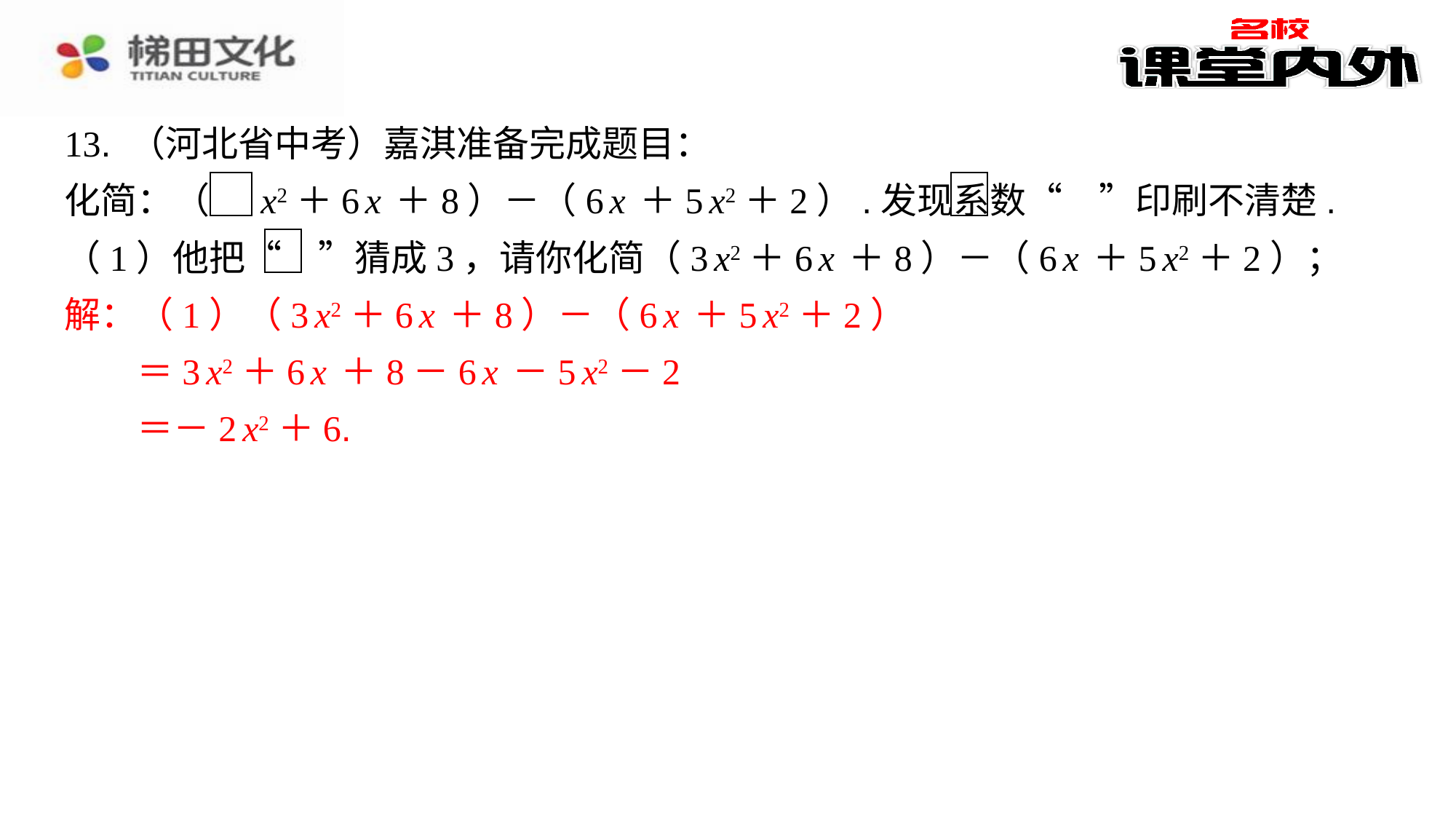

13. （河北省中考）嘉淇准备完成题目：
化简：（　x2＋6x＋8）－（6x＋5x2＋2）.发现系数“　”印刷不清楚.

（1）他把“　”猜成3，请你化简（3x2＋6x＋8）－（6x＋5x2＋2）；

解：（1）（3x2＋6x＋8）－（6x＋5x2＋2）
解：（1）（3x2＋6x＋8）－（6x＋5x2＋2）
　　＝3x2＋6x＋8－6x－5x2－2
　　＝－2x2＋6.
＝3x2＋6x＋8－6x－5x2－2
＝－2x2＋6.